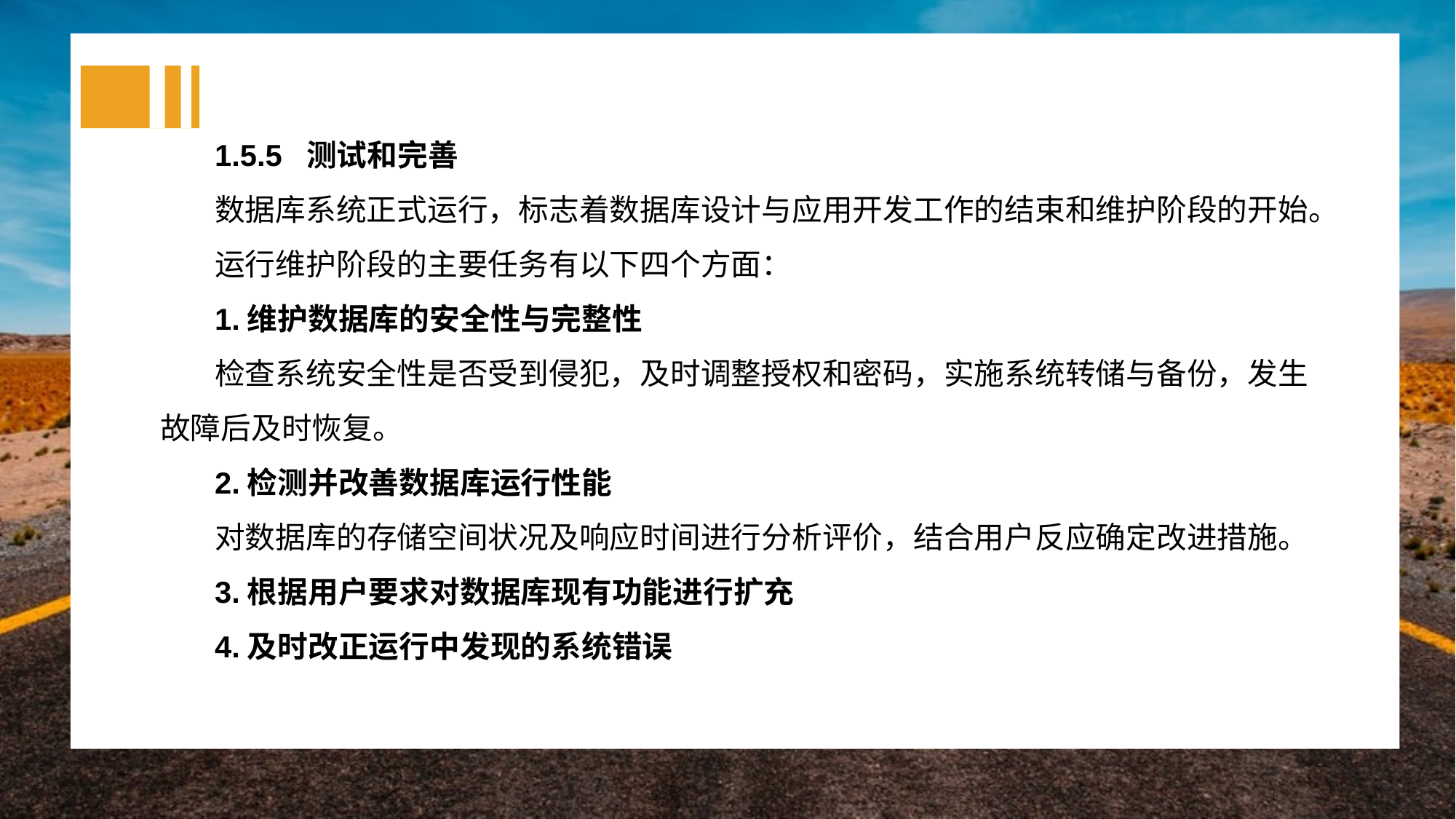

1.5.5  测试和完善
数据库系统正式运行，标志着数据库设计与应用开发工作的结束和维护阶段的开始。
运行维护阶段的主要任务有以下四个方面：
1.维护数据库的安全性与完整性
检查系统安全性是否受到侵犯，及时调整授权和密码，实施系统转储与备份，发生故障后及时恢复。
2.检测并改善数据库运行性能
对数据库的存储空间状况及响应时间进行分析评价，结合用户反应确定改进措施。
3.根据用户要求对数据库现有功能进行扩充
4.及时改正运行中发现的系统错误